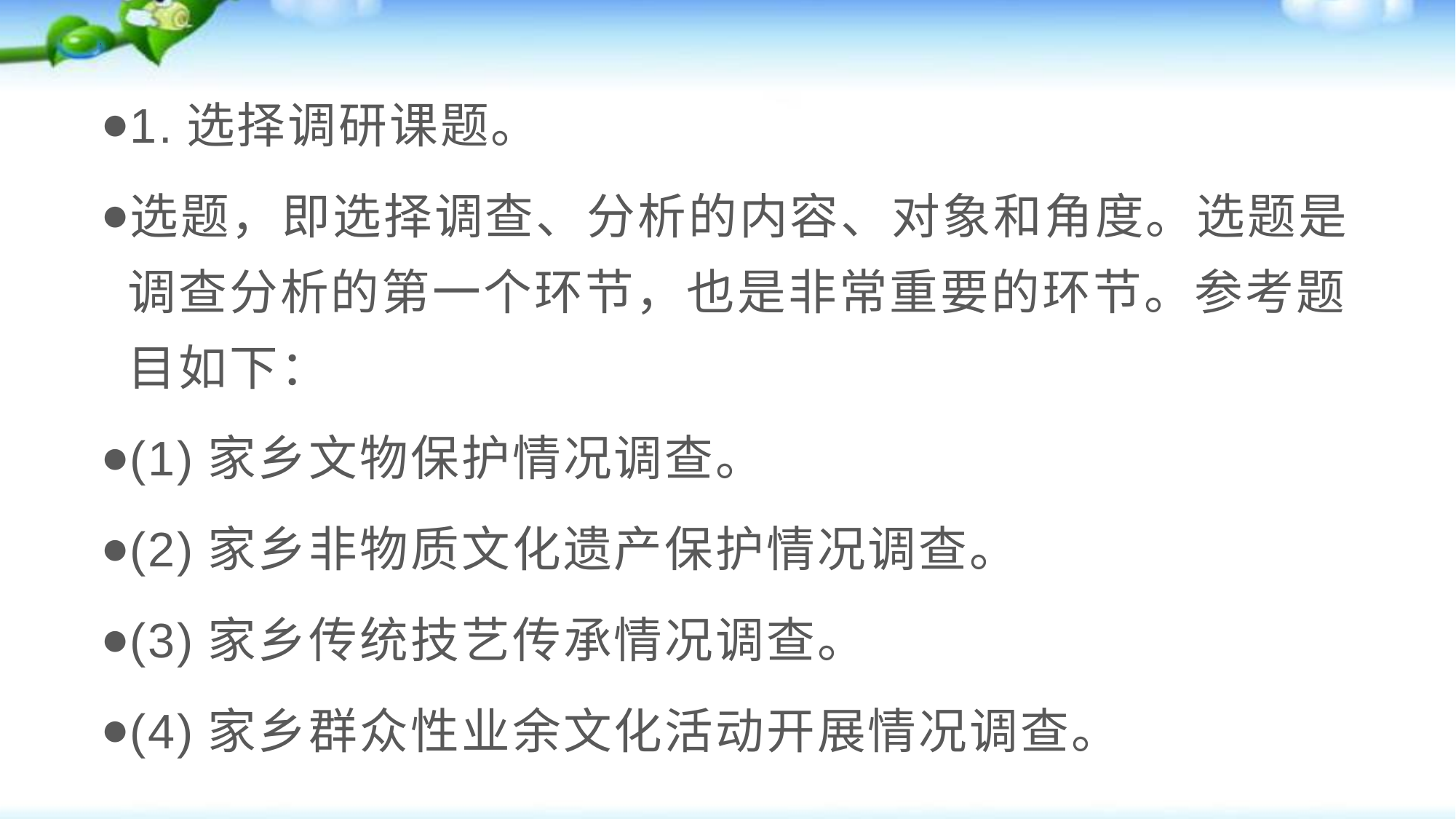

1.选择调研课题。
选题，即选择调查、分析的内容、对象和角度。选题是调查分析的第一个环节，也是非常重要的环节。参考题目如下：
(1)家乡文物保护情况调查。
(2)家乡非物质文化遗产保护情况调查。
(3)家乡传统技艺传承情况调查。
(4)家乡群众性业余文化活动开展情况调查。